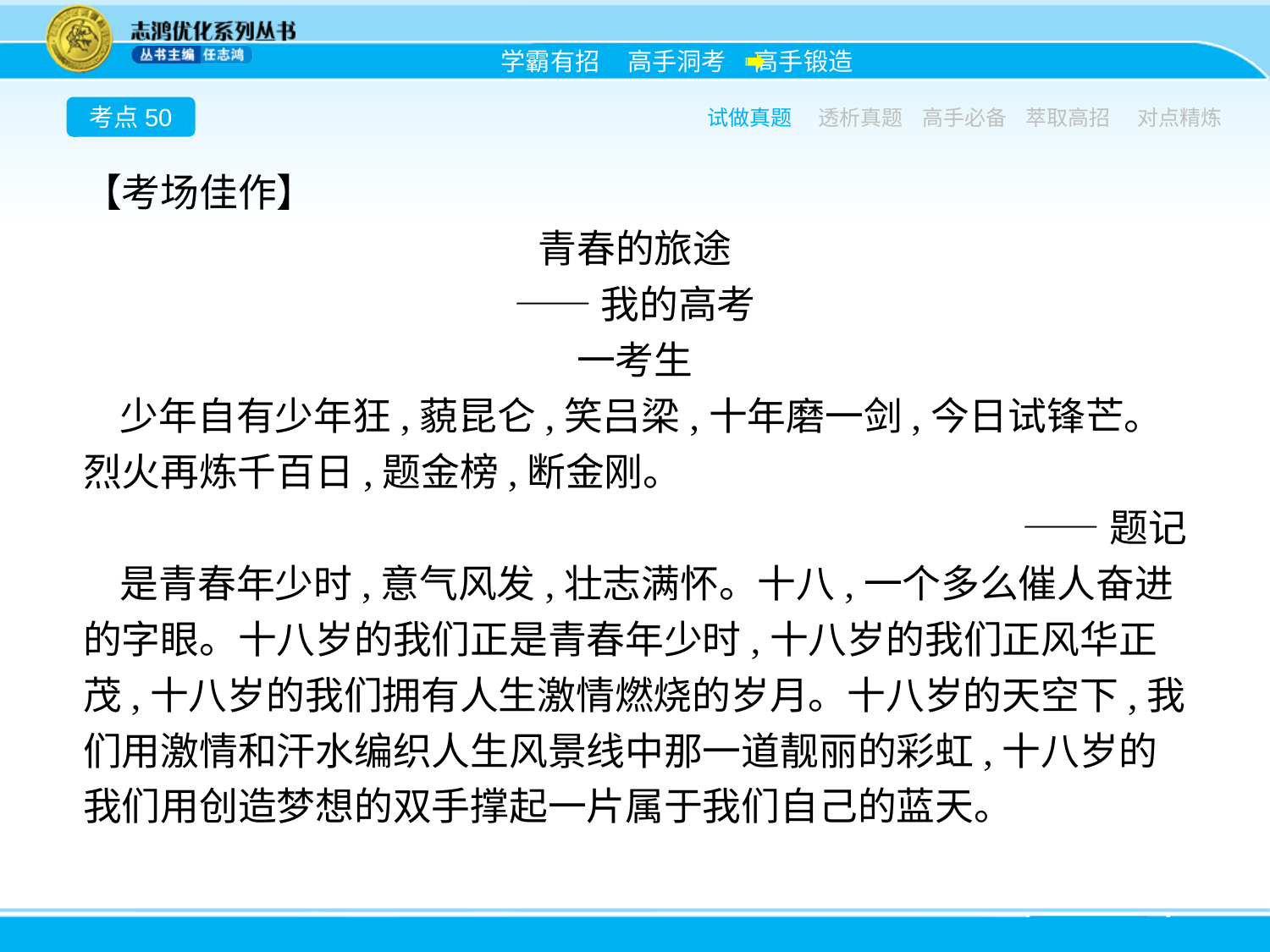

考点50
试做真题
透析真题
高手必备
萃取高招
对点精炼
【考场佳作】
青春的旅途
——我的高考
一考生
少年自有少年狂,藐昆仑,笑吕梁,十年磨一剑,今日试锋芒。烈火再炼千百日,题金榜,断金刚。
——题记
是青春年少时,意气风发,壮志满怀。十八,一个多么催人奋进的字眼。十八岁的我们正是青春年少时,十八岁的我们正风华正茂,十八岁的我们拥有人生激情燃烧的岁月。十八岁的天空下,我们用激情和汗水编织人生风景线中那一道靓丽的彩虹,十八岁的我们用创造梦想的双手撑起一片属于我们自己的蓝天。